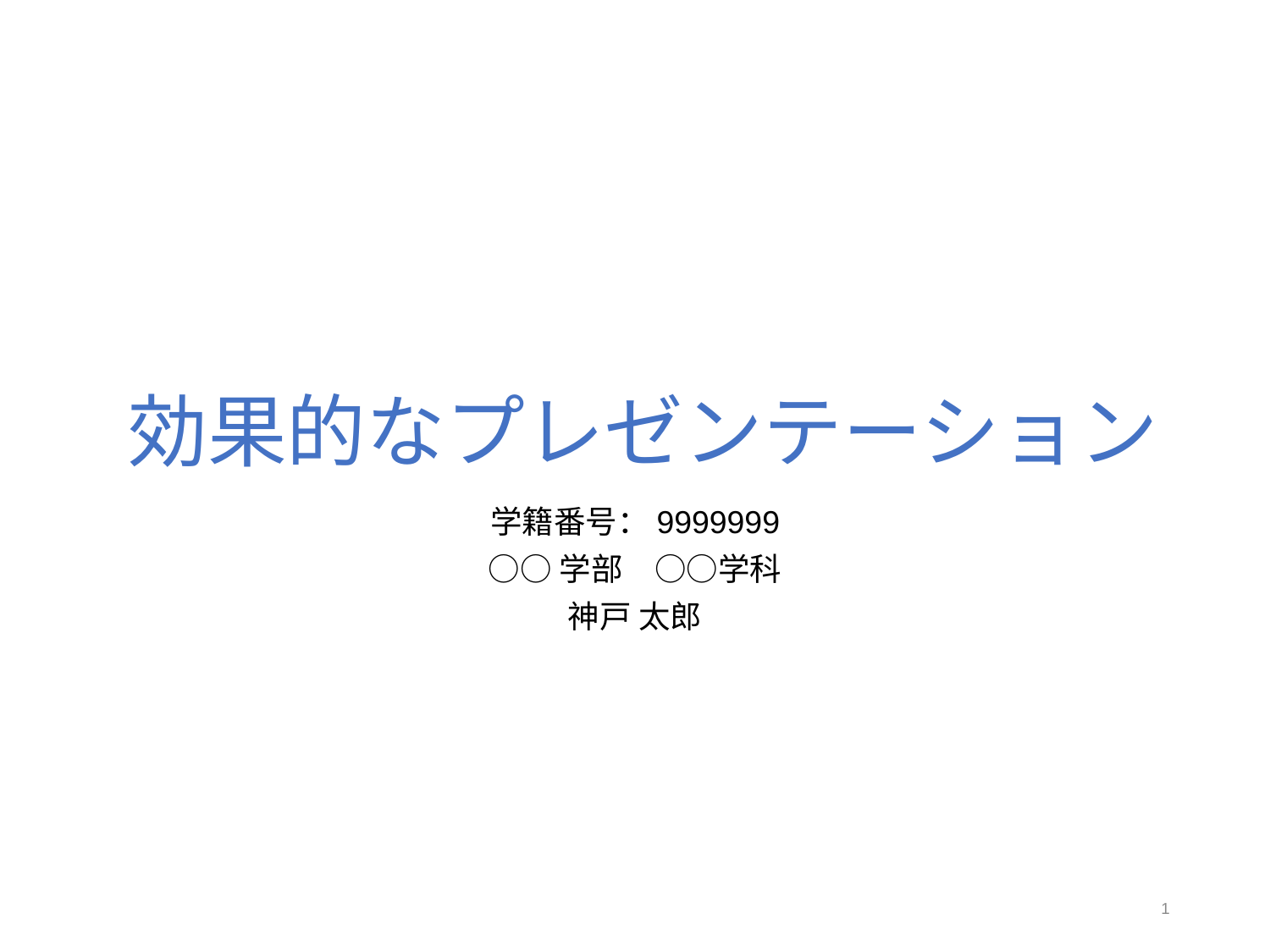

# 効果的なプレゼンテーション
学籍番号：9999999
○○学部　○○学科
神戸 太郎

1